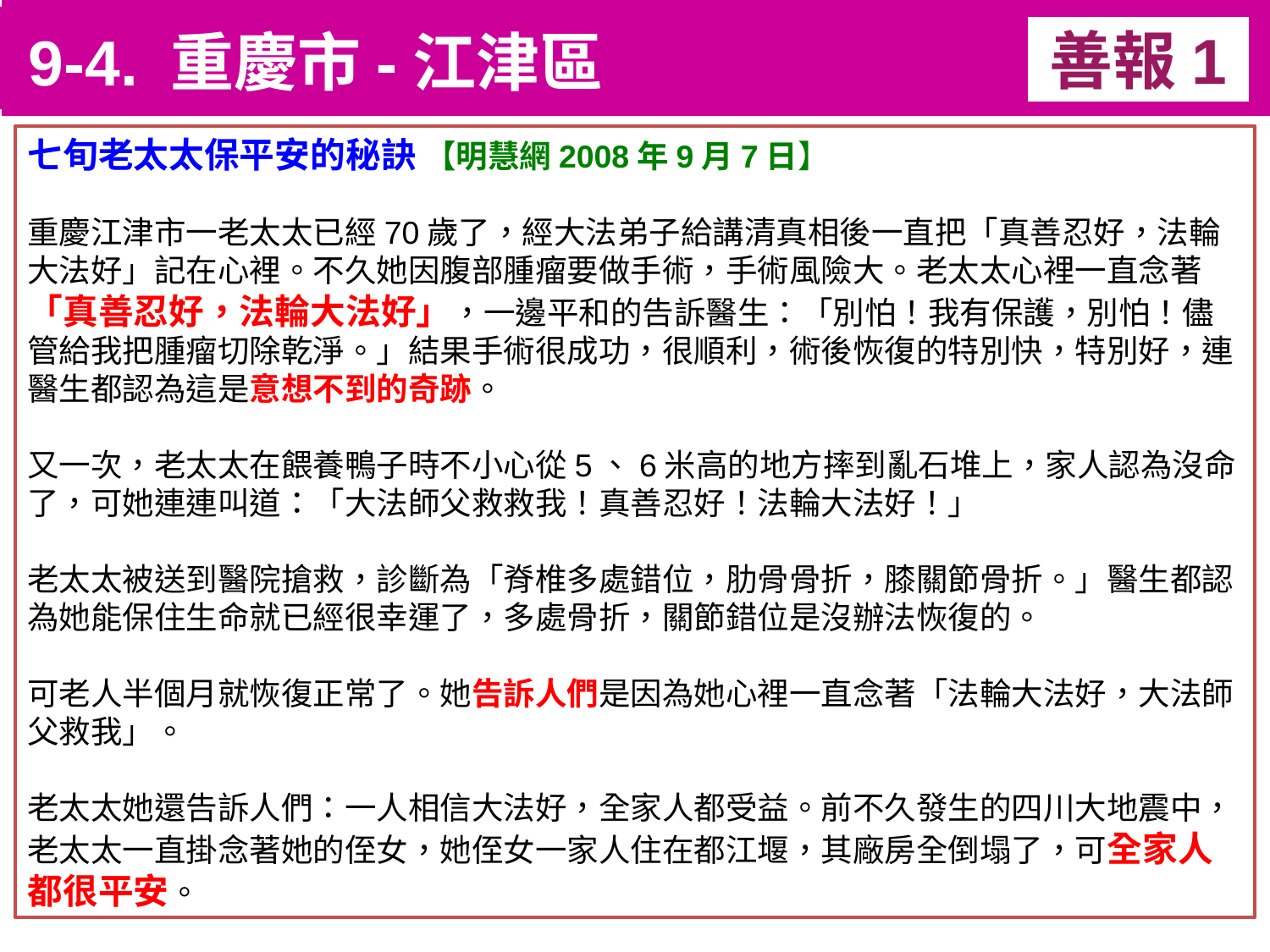

9-4. 重慶市-江津區
善報1
11-3. XX市官員惡報實例
七旬老太太保平安的秘訣 【明慧網2008年9月7日】

重慶江津市一老太太已經70歲了，經大法弟子給講清真相後一直把「真善忍好，法輪大法好」記在心裡。不久她因腹部腫瘤要做手術，手術風險大。老太太心裡一直念著「真善忍好，法輪大法好」，一邊平和的告訴醫生：「別怕！我有保護，別怕！儘管給我把腫瘤切除乾淨。」結果手術很成功，很順利，術後恢復的特別快，特別好，連醫生都認為這是意想不到的奇跡。

又一次，老太太在餵養鴨子時不小心從5、6米高的地方摔到亂石堆上，家人認為沒命了，可她連連叫道：「大法師父救救我！真善忍好！法輪大法好！」

老太太被送到醫院搶救，診斷為「脊椎多處錯位，肋骨骨折，膝關節骨折。」醫生都認為她能保住生命就已經很幸運了，多處骨折，關節錯位是沒辦法恢復的。

可老人半個月就恢復正常了。她告訴人們是因為她心裡一直念著「法輪大法好，大法師父救我」。

老太太她還告訴人們：一人相信大法好，全家人都受益。前不久發生的四川大地震中，老太太一直掛念著她的侄女，她侄女一家人住在都江堰，其廠房全倒塌了，可全家人都很平安。